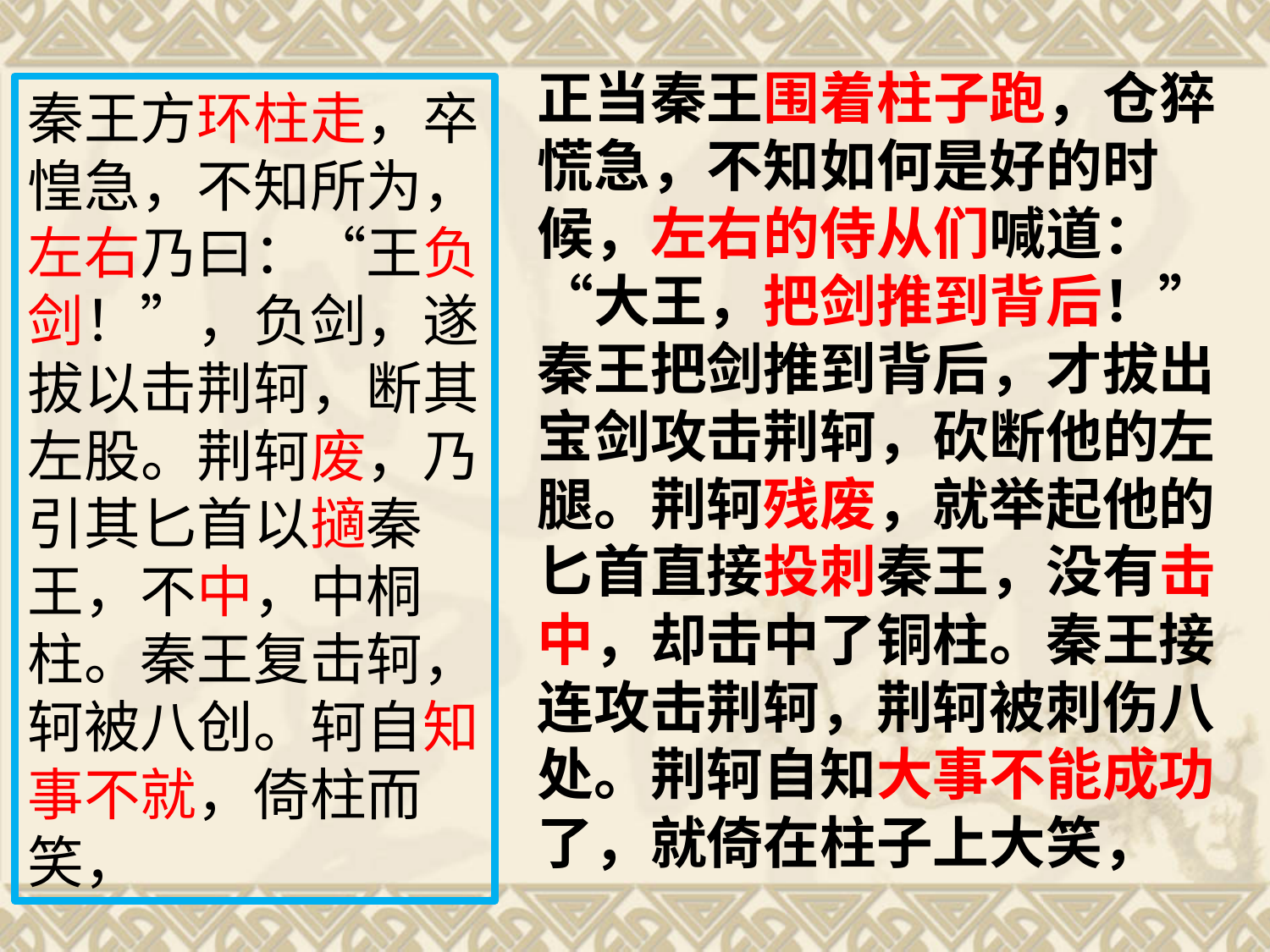

正当秦王围着柱子跑，仓猝慌急，不知如何是好的时候，左右的侍从们喊道：“大王，把剑推到背后！”秦王把剑推到背后，才拔出宝剑攻击荆轲，砍断他的左腿。荆轲残废，就举起他的匕首直接投刺秦王，没有击中，却击中了铜柱。秦王接连攻击荆轲，荆轲被刺伤八处。荆轲自知大事不能成功了，就倚在柱子上大笑，
秦王方环柱走，卒惶急，不知所为，左右乃曰：“王负剑！”，负剑，遂拔以击荆轲，断其左股。荆轲废，乃引其匕首以擿秦王，不中，中桐柱。秦王复击轲，轲被八创。轲自知事不就，倚柱而笑，